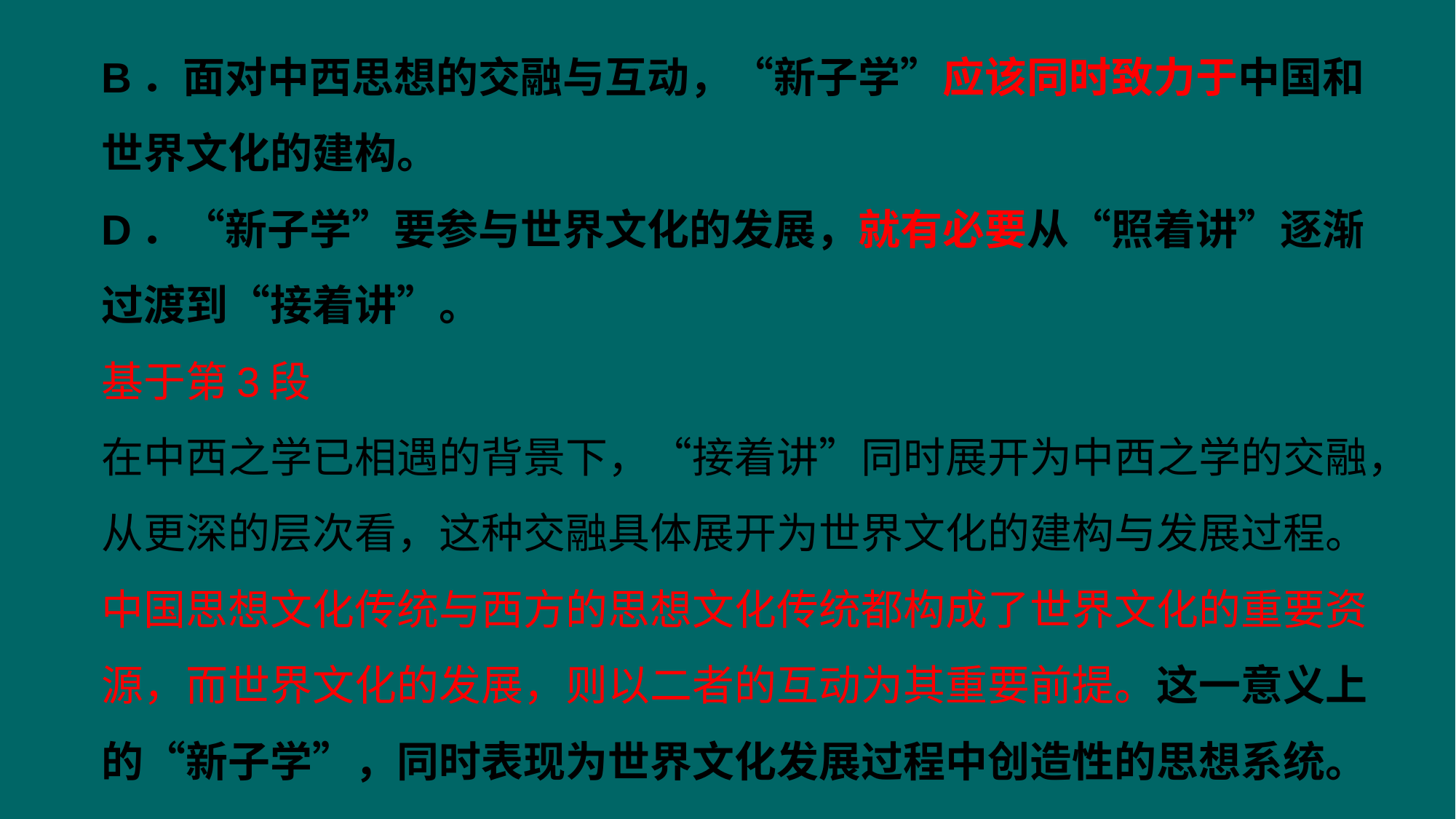

B．面对中西思想的交融与互动，“新子学”应该同时致力于中国和世界文化的建构。
D．“新子学”要参与世界文化的发展，就有必要从“照着讲”逐渐过渡到“接着讲”。
基于第3段
在中西之学已相遇的背景下，“接着讲”同时展开为中西之学的交融，从更深的层次看，这种交融具体展开为世界文化的建构与发展过程。中国思想文化传统与西方的思想文化传统都构成了世界文化的重要资源，而世界文化的发展，则以二者的互动为其重要前提。这一意义上的“新子学”，同时表现为世界文化发展过程中创造性的思想系统。